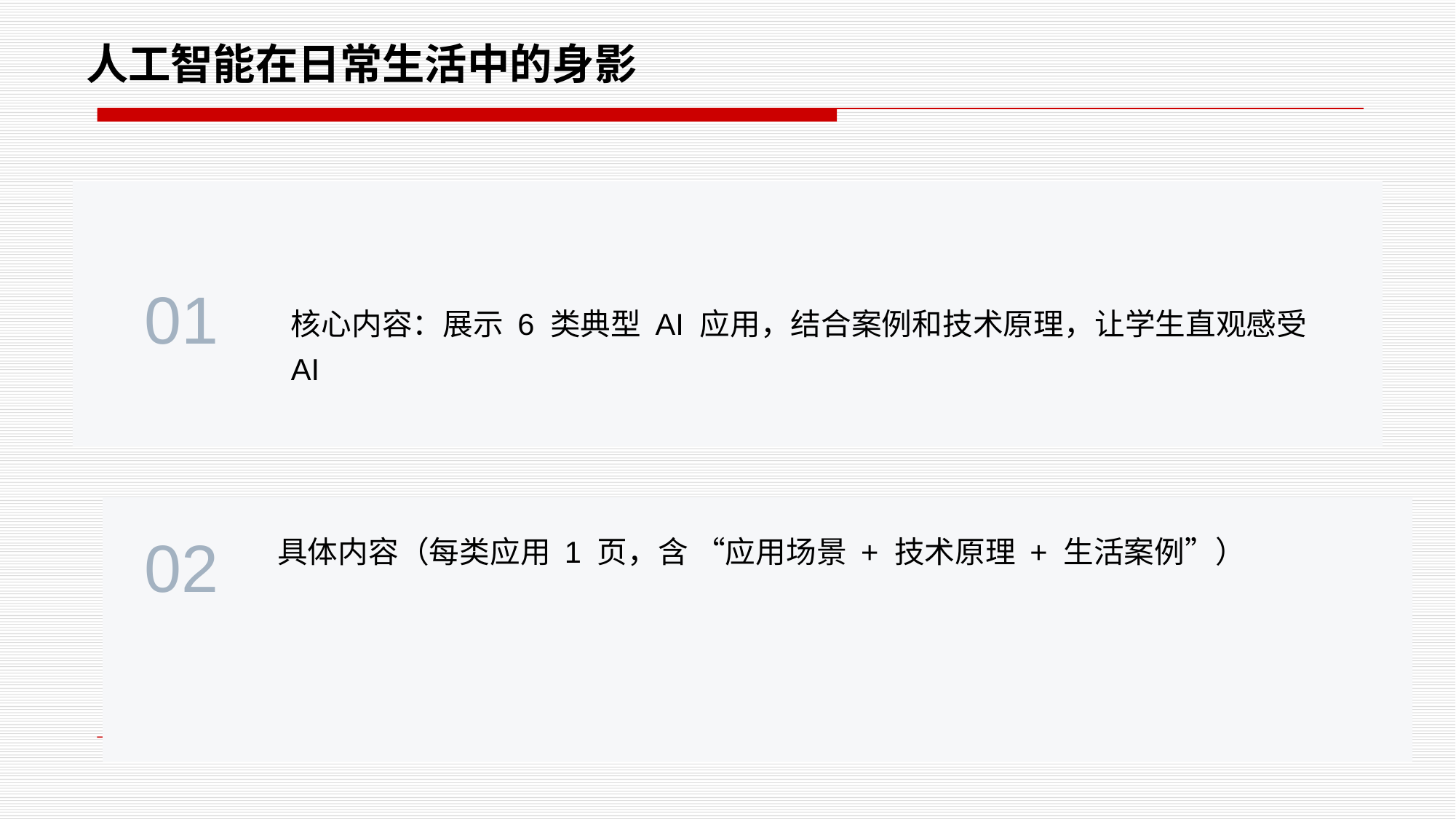

人工智能在日常生活中的身影

01
核心内容：展示 6 类典型 AI 应用，结合案例和技术原理，让学生直观感受 AI

02
具体内容（每类应用 1 页，含 “应用场景 + 技术原理 + 生活案例”）
11